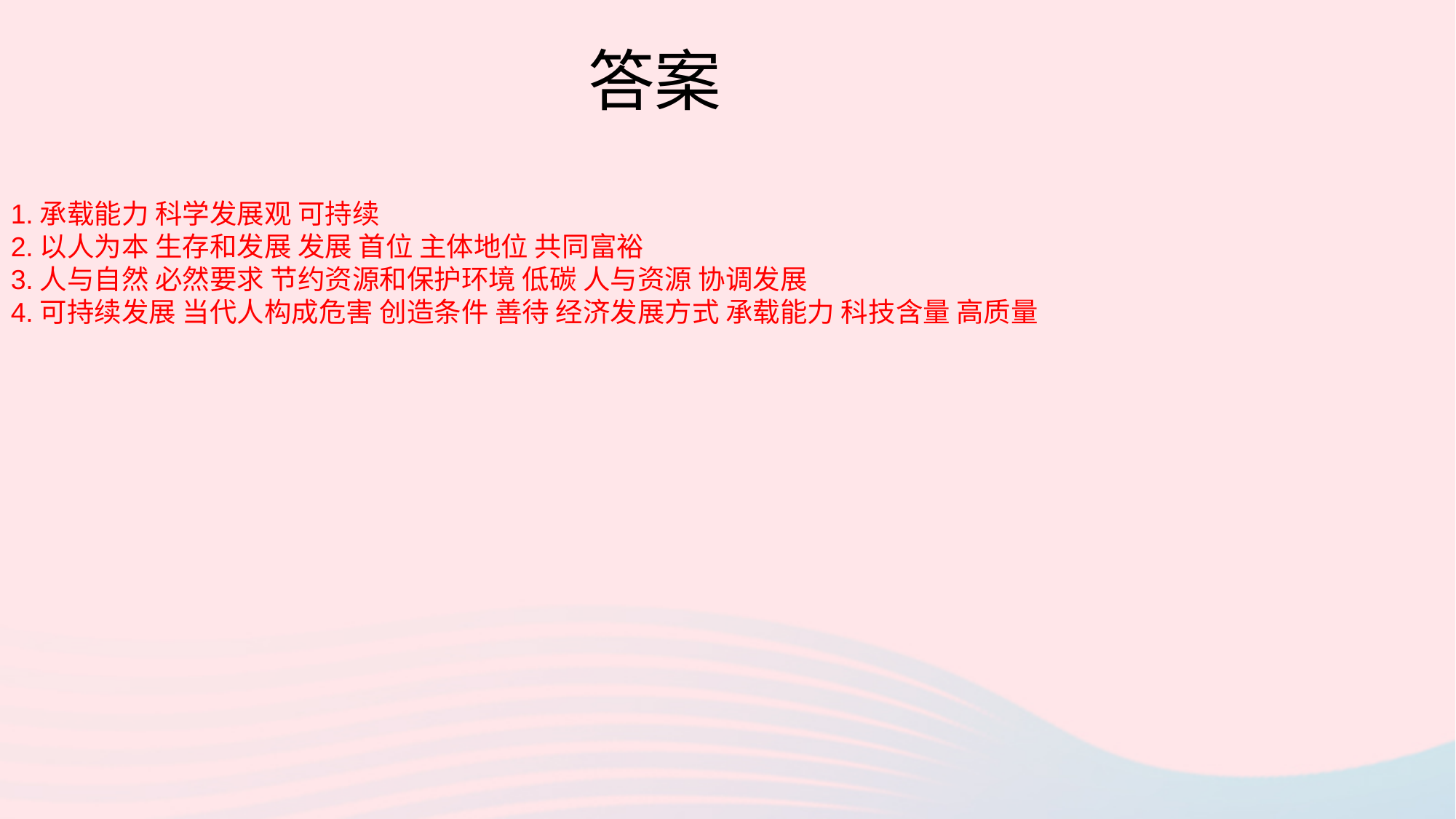

答案
1.承载能力 科学发展观 可持续
2.以人为本 生存和发展 发展 首位 主体地位 共同富裕
3.人与自然 必然要求 节约资源和保护环境 低碳 人与资源 协调发展
4.可持续发展 当代人构成危害 创造条件 善待 经济发展方式 承载能力 科技含量 高质量